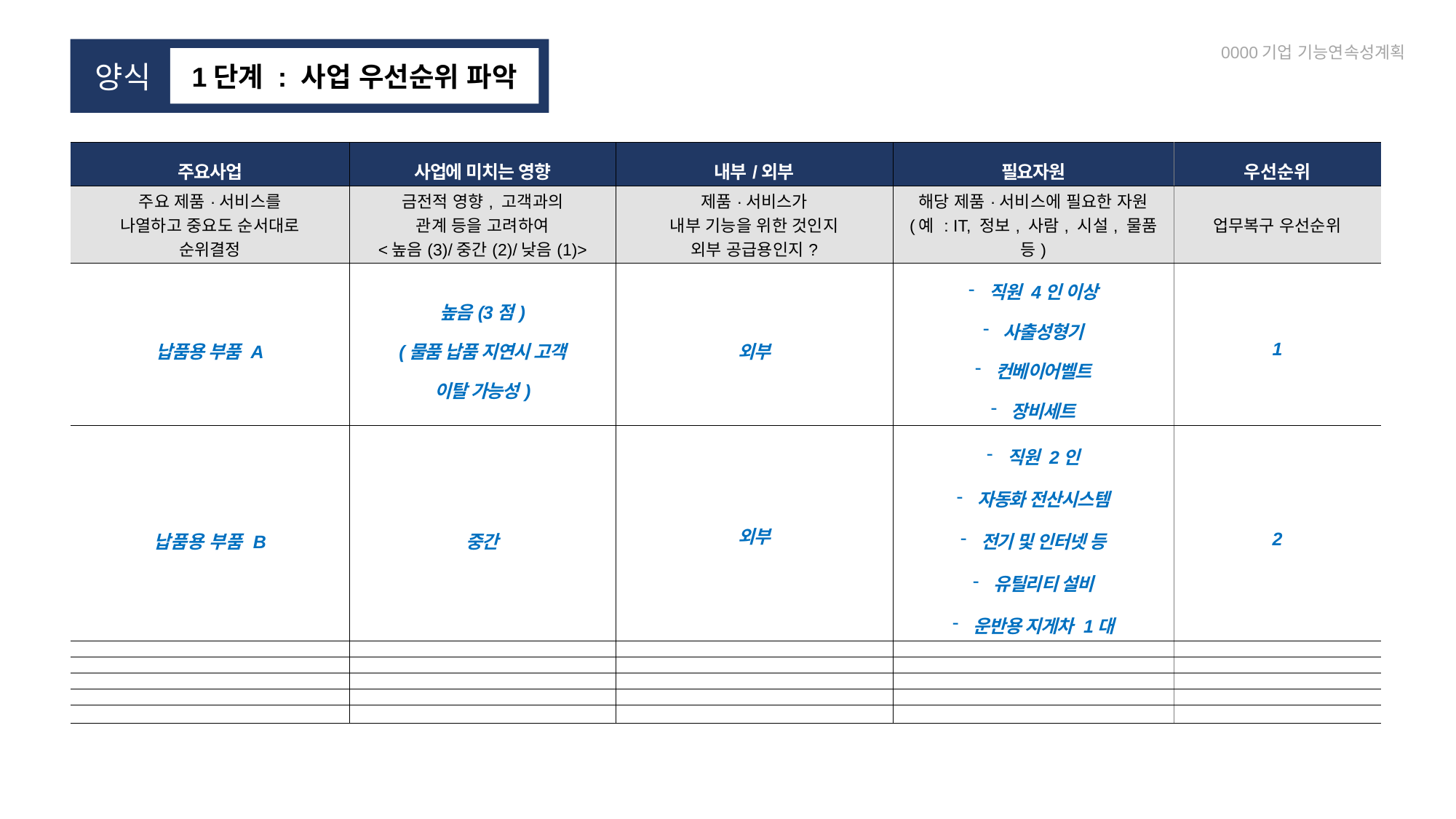

0000기업 기능연속성계획
 양식
1단계 : 사업 우선순위 파악
| 주요사업 | 사업에 미치는 영향 | 내부/외부 | 필요자원 | 우선순위 |
| --- | --- | --- | --- | --- |
| 주요 제품·서비스를 나열하고 중요도 순서대로 순위결정 | 금전적 영향, 고객과의 관계 등을 고려하여 <높음(3)/중간(2)/낮음(1)> | 제품·서비스가 내부 기능을 위한 것인지 외부 공급용인지? | 해당 제품·서비스에 필요한 자원 (예 : IT, 정보, 사람, 시설, 물품 등) | 업무복구 우선순위 |
| 납품용 부품 A | 높음(3점) (물품 납품 지연시 고객 이탈 가능성) | 외부 | 직원 4인 이상 사출성형기 컨베이어벨트 장비세트 | 1 |
| 납품용 부품 B | 중간 | 외부 | 직원 2인 자동화 전산시스템 전기 및 인터넷 등 유틸리티 설비 운반용 지게차 1대 | 2 |
|  |  |  |  |  |
|  |  |  |  |  |
|  |  |  |  |  |
|  |  |  |  |  |
|  |  |  |  |  |